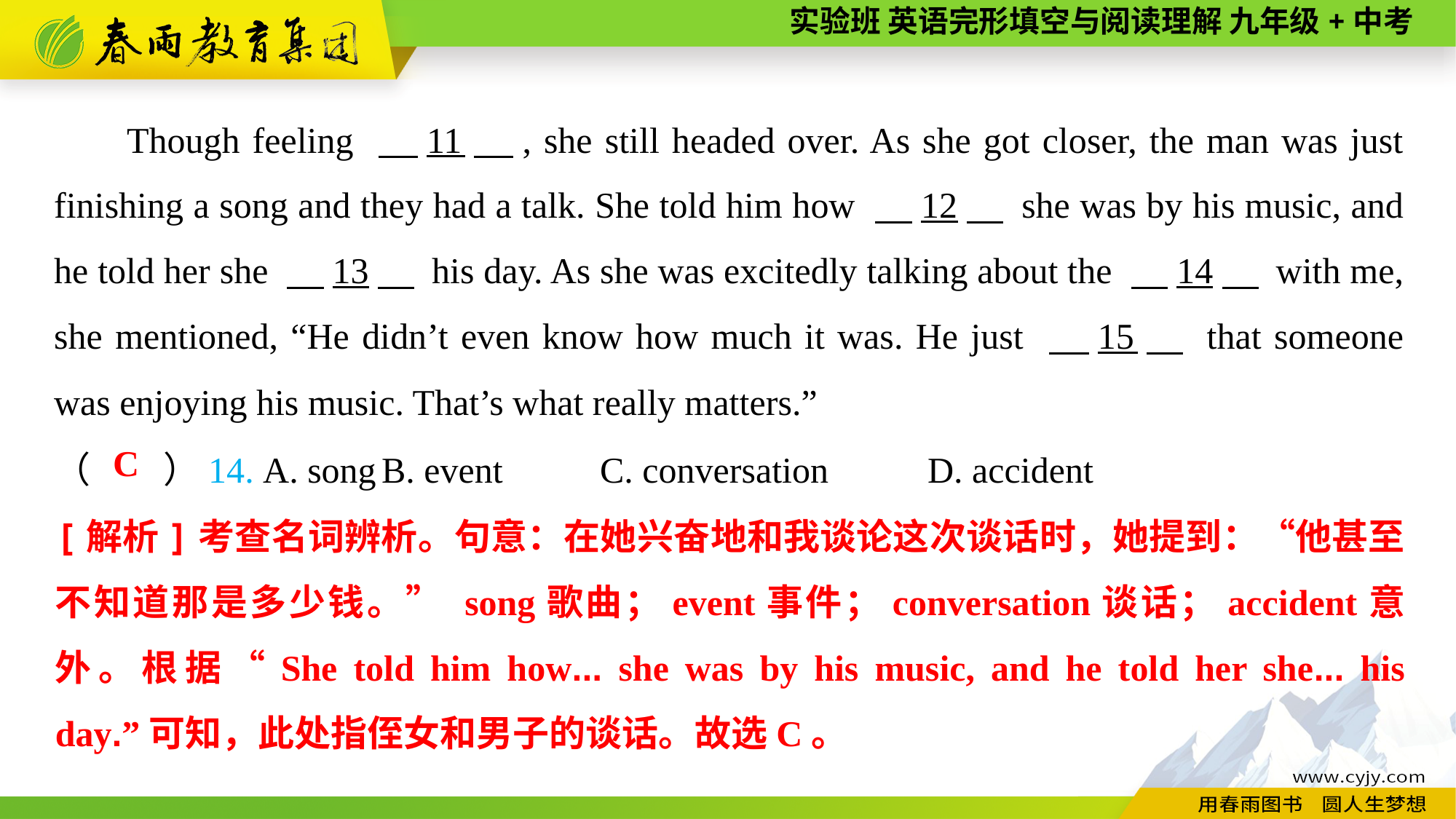

Though feeling 　11　, she still headed over. As she got closer, the man was just finishing a song and they had a talk. She told him how 　12　 she was by his music, and he told her she 　13　 his day. As she was excitedly talking about the 　14　 with me, she mentioned, “He didn’t even know how much it was. He just 　15　 that someone was enjoying his music. That’s what really matters.”
（　　）14. A. song	B. event	C. conversation	D. accident
C
[解析]考查名词辨析。句意：在她兴奋地和我谈论这次谈话时，她提到：“他甚至不知道那是多少钱。” song歌曲；event事件；conversation谈话；accident意外。根据“She told him how... she was by his music, and he told her she... his day.”可知，此处指侄女和男子的谈话。故选C。